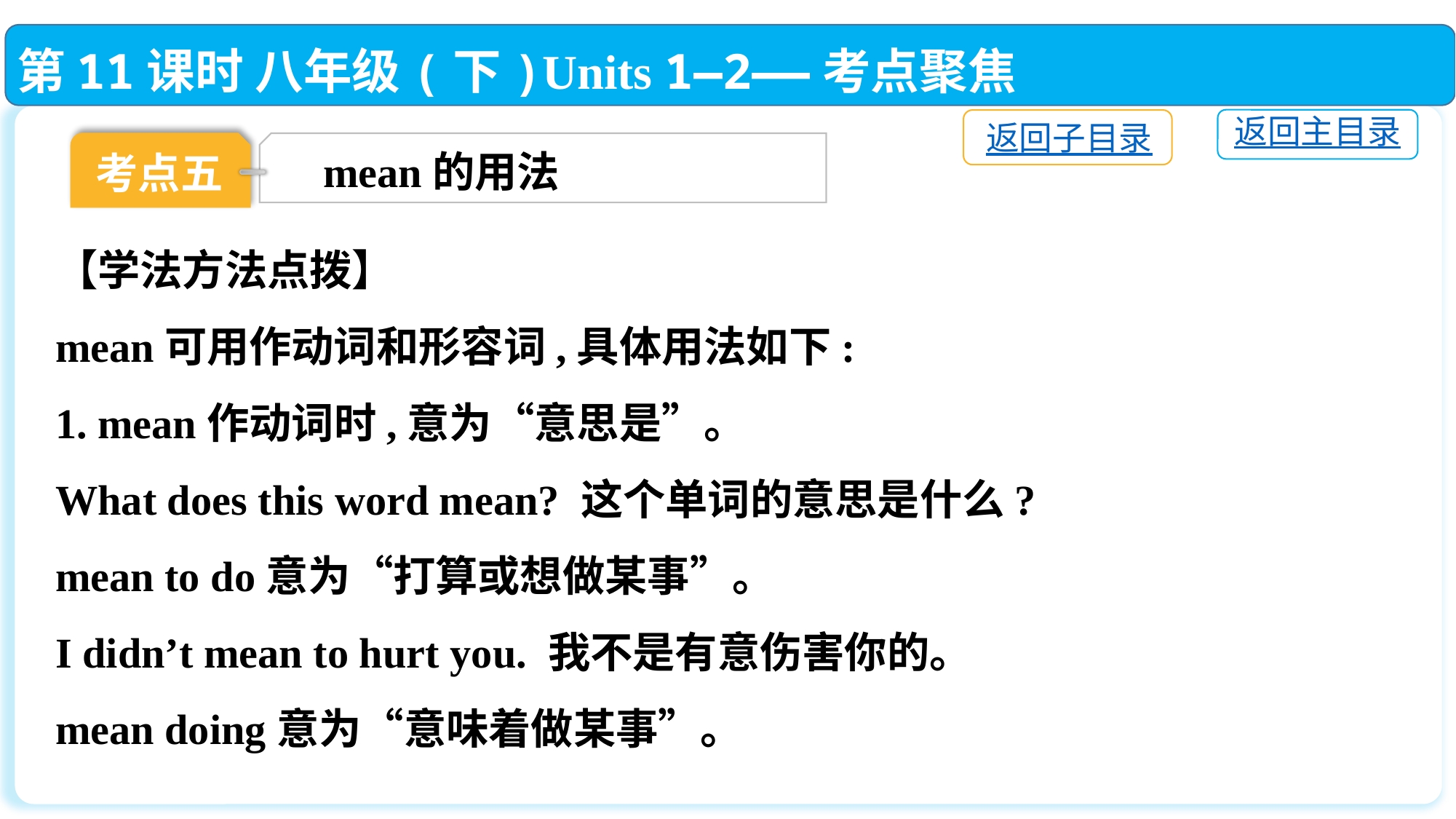

第11课时 八年级(下)Units 1—2——考点聚焦

返回主目录

返回子目录
考点五
mean的用法

【学法方法点拨】
mean可用作动词和形容词,具体用法如下:
1. mean作动词时,意为“意思是”。
What does this word mean? 这个单词的意思是什么?
mean to do意为“打算或想做某事”。
I didn’t mean to hurt you. 我不是有意伤害你的。
mean doing意为“意味着做某事”。